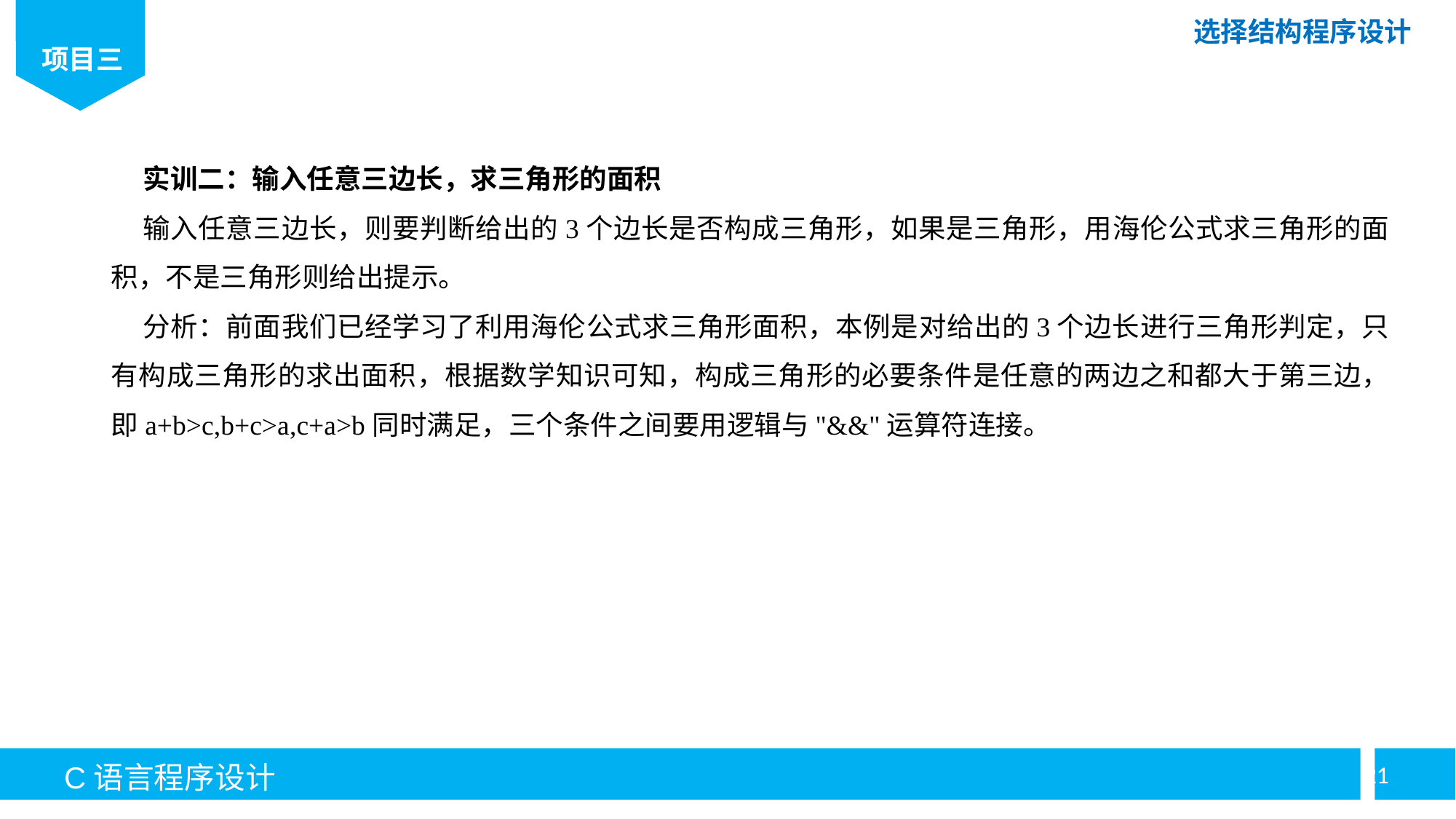

实训二：输入任意三边长，求三角形的面积
输入任意三边长，则要判断给出的3个边长是否构成三角形，如果是三角形，用海伦公式求三角形的面积，不是三角形则给出提示。
分析：前面我们已经学习了利用海伦公式求三角形面积，本例是对给出的3个边长进行三角形判定，只有构成三角形的求出面积，根据数学知识可知，构成三角形的必要条件是任意的两边之和都大于第三边，即a+b>c,b+c>a,c+a>b同时满足，三个条件之间要用逻辑与"&&"运算符连接。